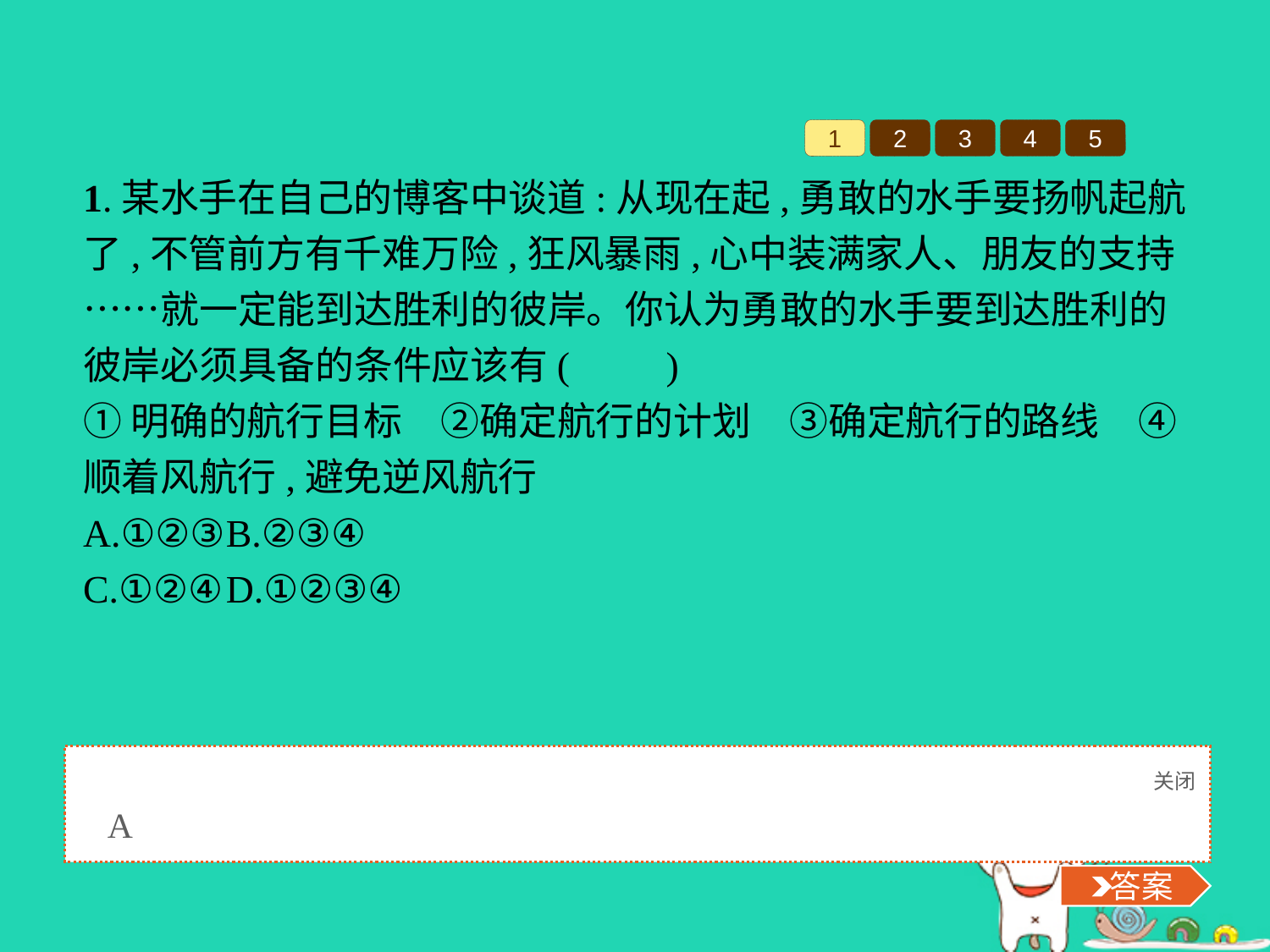

1
2
3
4
5
1.某水手在自己的博客中谈道:从现在起,勇敢的水手要扬帆起航了,不管前方有千难万险,狂风暴雨,心中装满家人、朋友的支持……就一定能到达胜利的彼岸。你认为勇敢的水手要到达胜利的彼岸必须具备的条件应该有(　　)
①明确的航行目标　②确定航行的计划　③确定航行的路线　④顺着风航行,避免逆风航行
A.①②③	B.②③④
C.①②④	D.①②③④

关闭
  答案

A
  答案